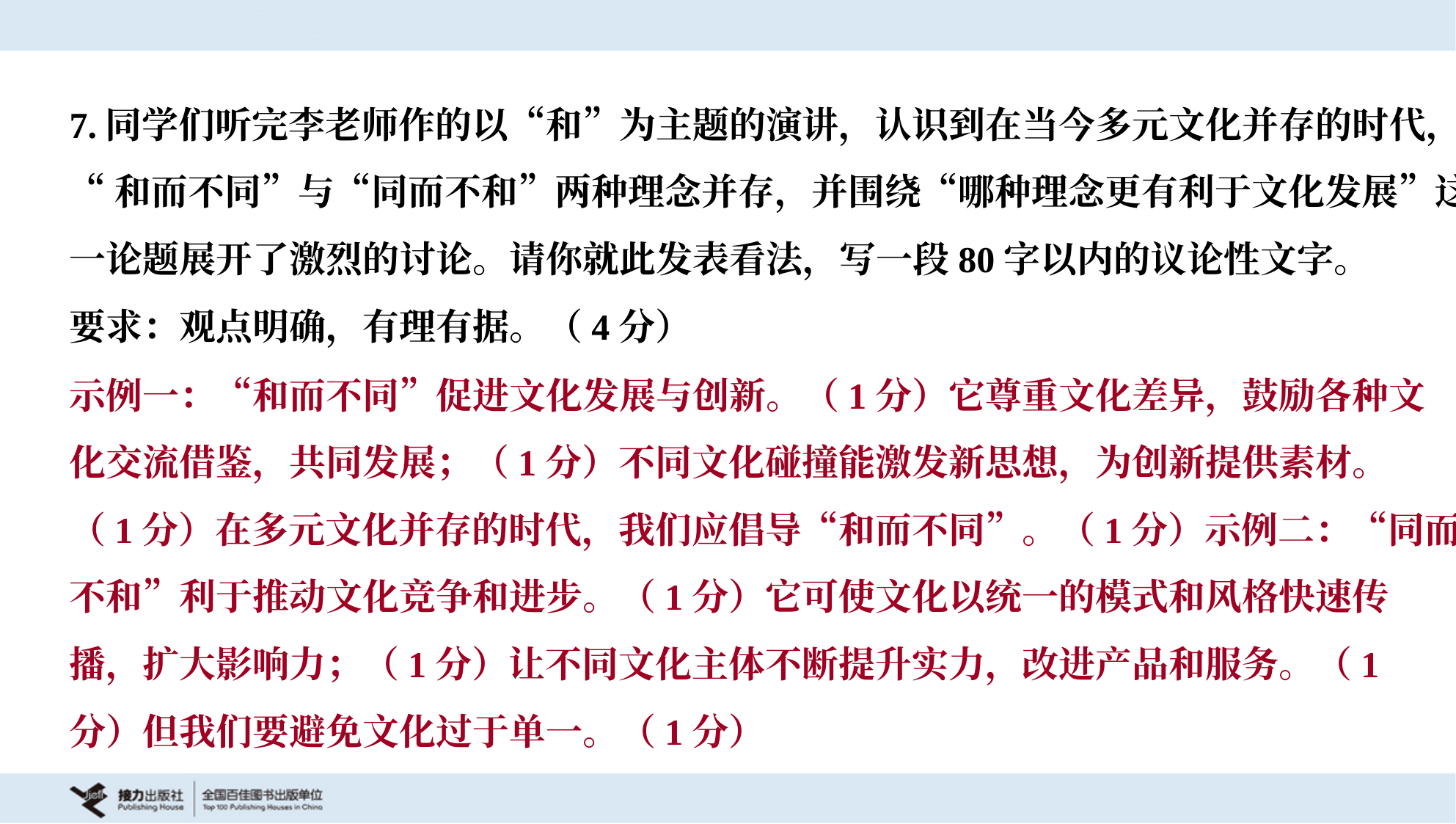

7.同学们听完李老师作的以“和”为主题的演讲，认识到在当今多元文化并存的时代，
“和而不同”与“同而不和”两种理念并存，并围绕“哪种理念更有利于文化发展”这
一论题展开了激烈的讨论。请你就此发表看法，写一段80字以内的议论性文字。
要求：观点明确，有理有据。（4分）
示例一：“和而不同”促进文化发展与创新。（1分）它尊重文化差异，鼓励各种文
化交流借鉴，共同发展；（1分）不同文化碰撞能激发新思想，为创新提供素材。
（1分）在多元文化并存的时代，我们应倡导“和而不同”。（1分）示例二：“同而
不和”利于推动文化竞争和进步。（1分）它可使文化以统一的模式和风格快速传
播，扩大影响力；（1分）让不同文化主体不断提升实力，改进产品和服务。（1
分）但我们要避免文化过于单一。（1分）